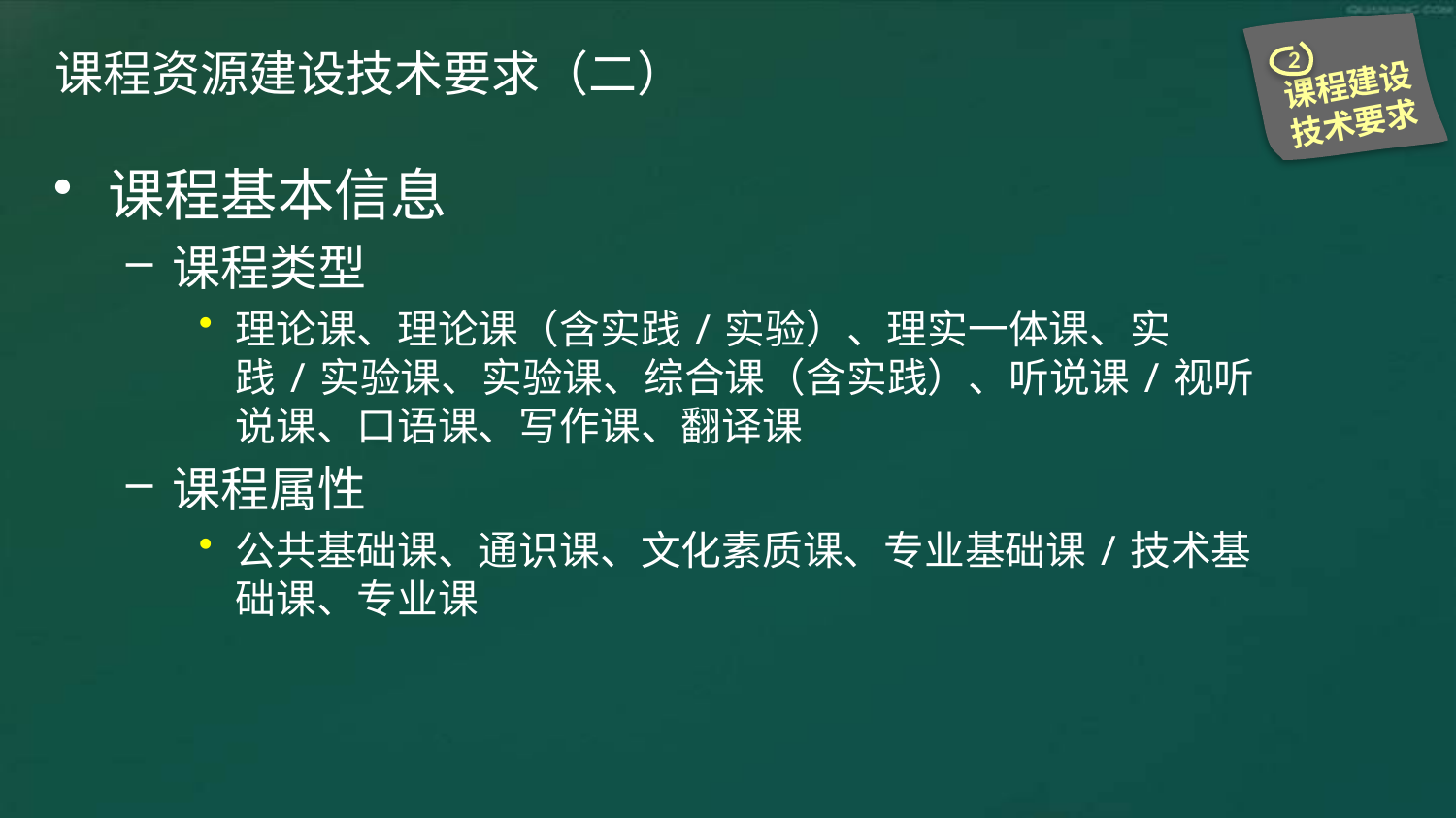

2

课程建设技术要求
# 课程资源建设技术要求（二）
课程基本信息
课程类型
理论课、理论课（含实践/实验）、理实一体课、实践/实验课、实验课、综合课（含实践）、听说课/视听说课、口语课、写作课、翻译课
课程属性
公共基础课、通识课、文化素质课、专业基础课/技术基础课、专业课